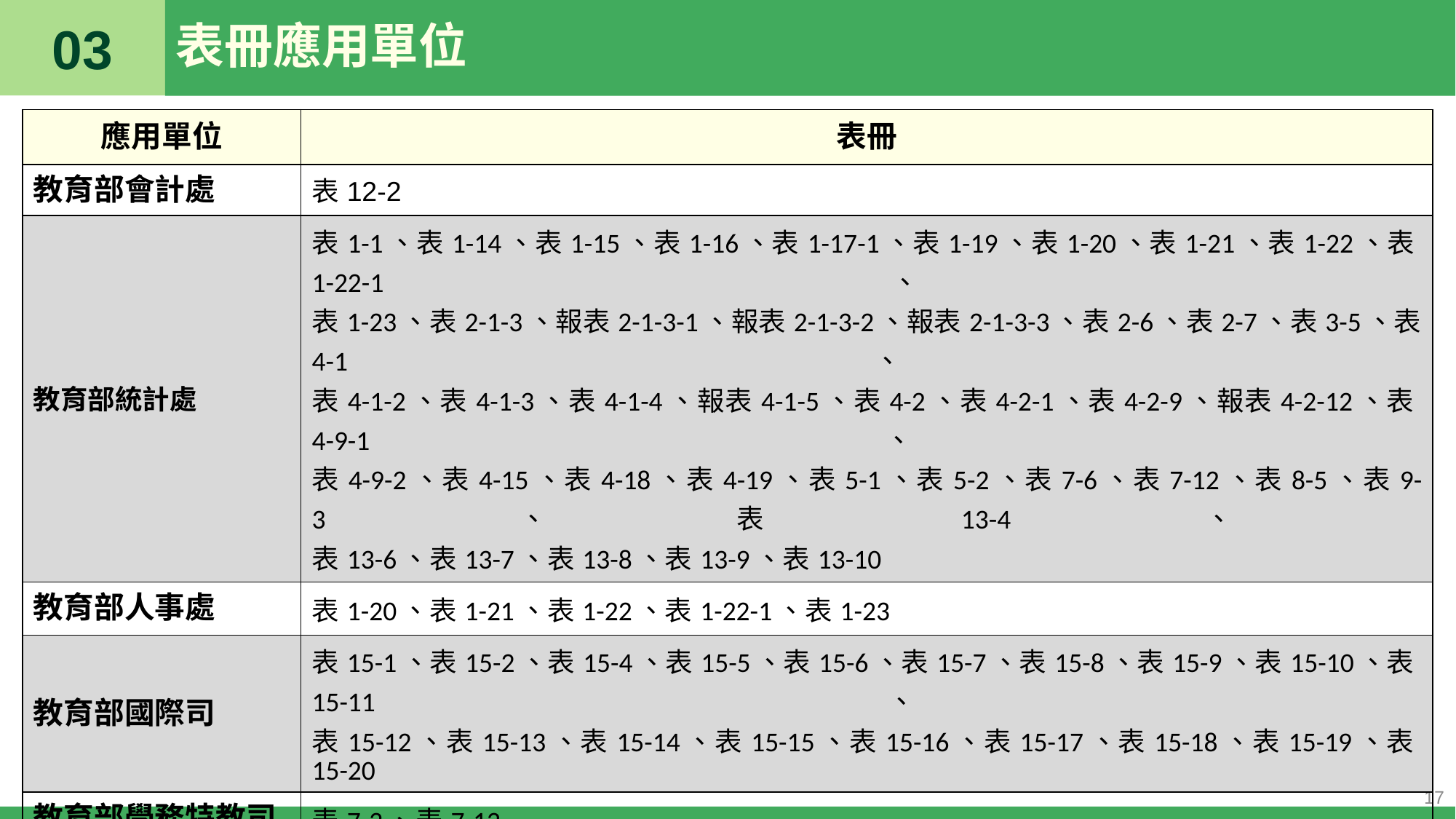

03
# 表冊應用單位
| 應用單位 | 表冊 |
| --- | --- |
| 教育部會計處 | 表12-2 |
| 教育部統計處 | 表1-1、表1-14、表1-15、表1-16、表1-17-1、表1-19、表1-20、表1-21、表1-22、表1-22-1、 表1-23、表2-1-3、報表2-1-3-1、報表2-1-3-2、報表2-1-3-3、表2-6、表2-7、表3-5、表4-1、 表4-1-2、表4-1-3、表4-1-4、報表4-1-5、表4-2、表4-2-1、表4-2-9、報表4-2-12、表4-9-1、 表4-9-2、表4-15、表4-18、表4-19、表5-1、表5-2、表7-6、表7-12、表8-5、表9-3、表13-4、 表13-6、表13-7、表13-8、表13-9、表13-10 |
| 教育部人事處 | 表1-20、表1-21、表1-22、表1-22-1、表1-23 |
| 教育部國際司 | 表15-1、表15-2、表15-4、表15-5、表15-6、表15-7、表15-8、表15-9、表15-10、表15-11、 表15-12、表15-13、表15-14、表15-15、表15-16、表15-17、表15-18、表15-19、表15-20 |
| 教育部學務特教司 | 表7-2、表7-12 |
| 總量管制小組 | 表1-1、表1-15、表2-1-2、表2-1-3、表3-1、表3-5、表3-5-3、表4-2、表4-2-3、表4-2-5、 表4-2-7、表4-2-8、表4-2-10、表4-7-2、表8-1、表8-3 |
| 私立技專校院 獎勵補助工作小組 | 表1-1、表1-2-1、表1-5、表1-8、表1-14、表1-16、表1-17-1、表2-1-2、表2-1-3、報表2-1-3-1、報表2-1-3-2、報表2-1-3-3、表3-5、表3-5-1、表4-1、表4-2、表4-2-3、表4-2-5、表4-2-7、 表4-2-8、表4-2-10、表4-2-13、表4-7-2、表4-9-1、表4-12、表4-14、表4-18、表4-19、表5-1、表6-4、表7-5、表8-5、表13-1、表13-9 |
17